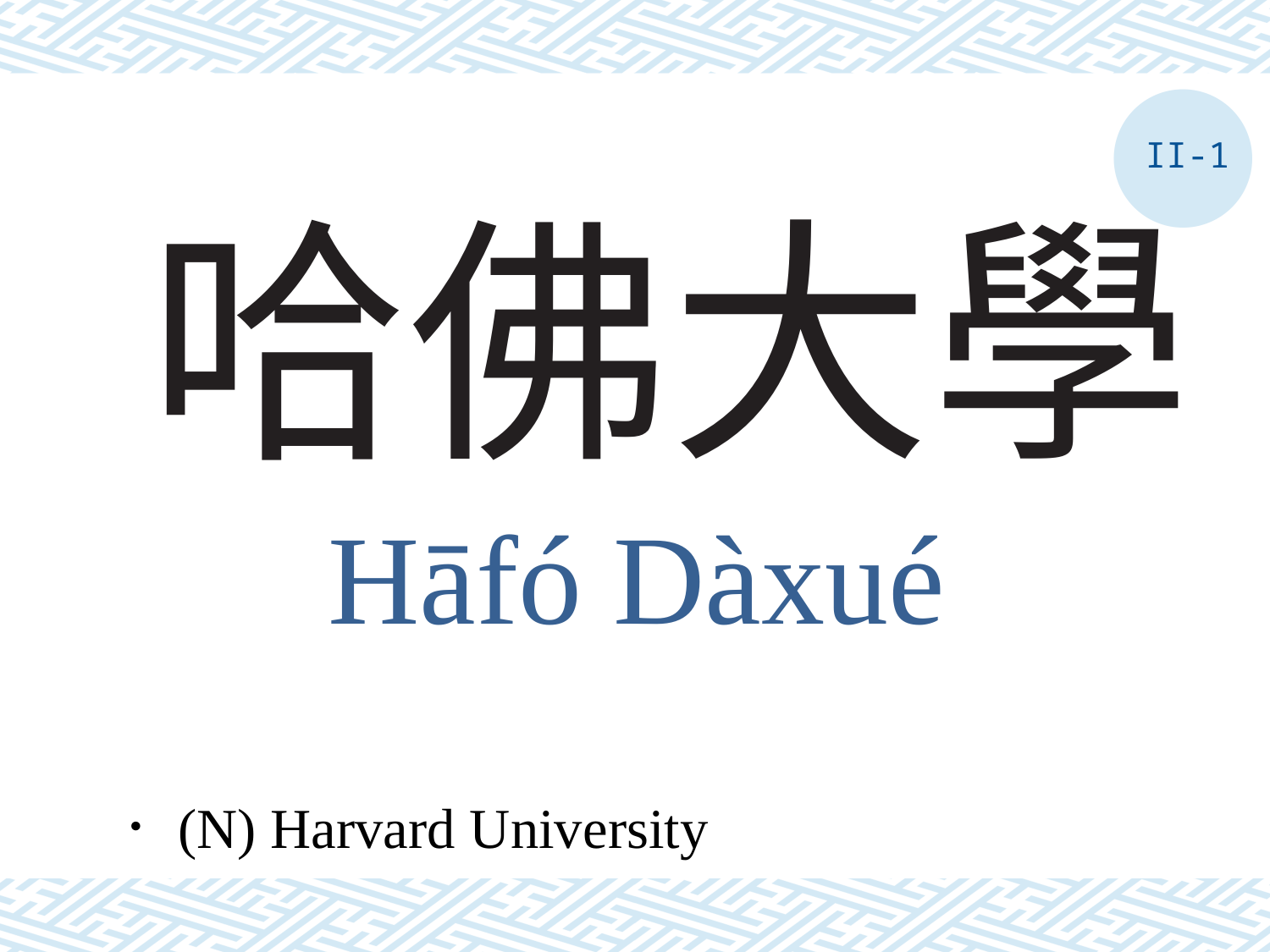

II-1

# 哈佛大學
Hāfó Dàxué
．(N) Harvard University